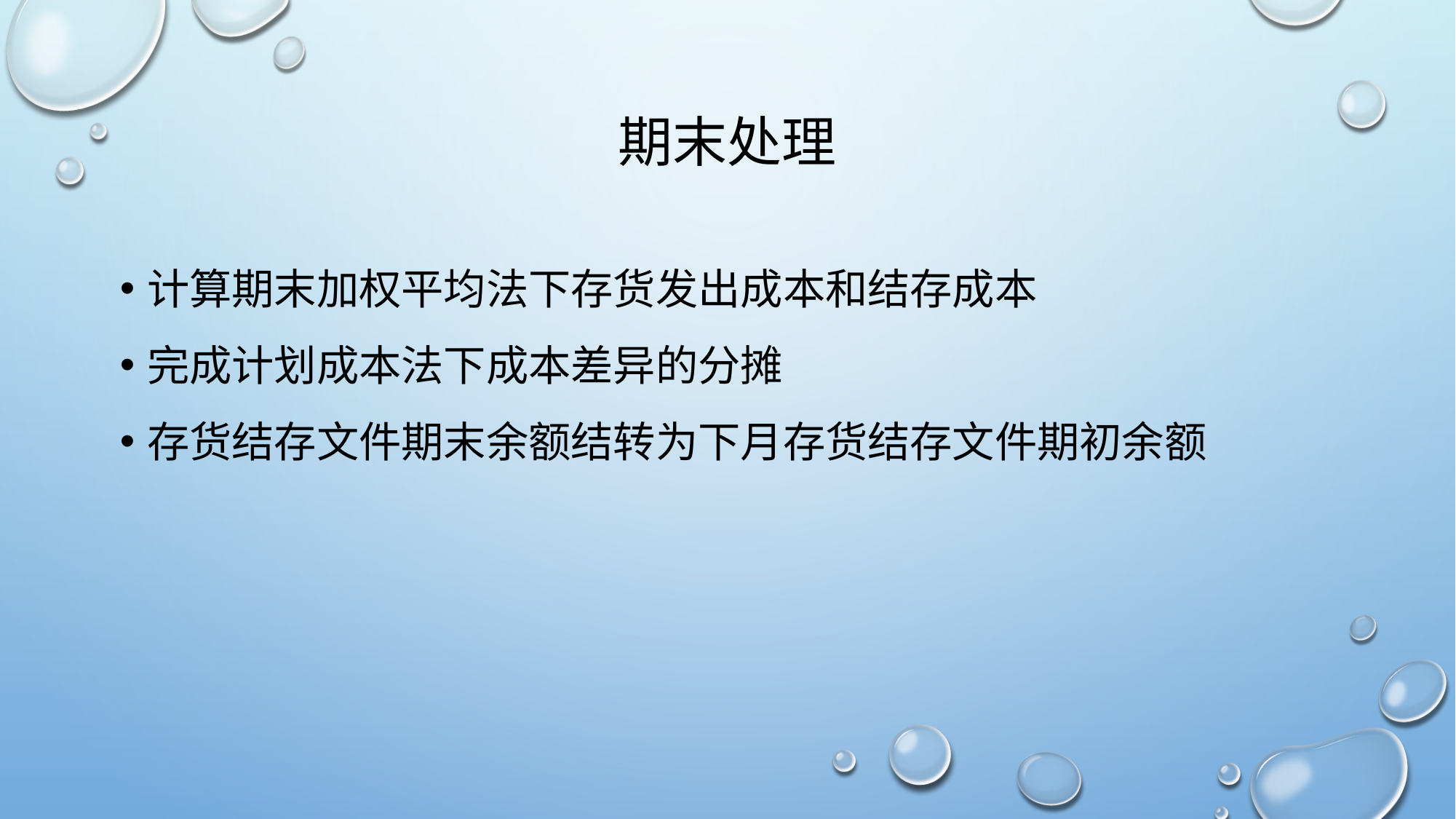

# 期末处理
计算期末加权平均法下存货发出成本和结存成本
完成计划成本法下成本差异的分摊
存货结存文件期末余额结转为下月存货结存文件期初余额